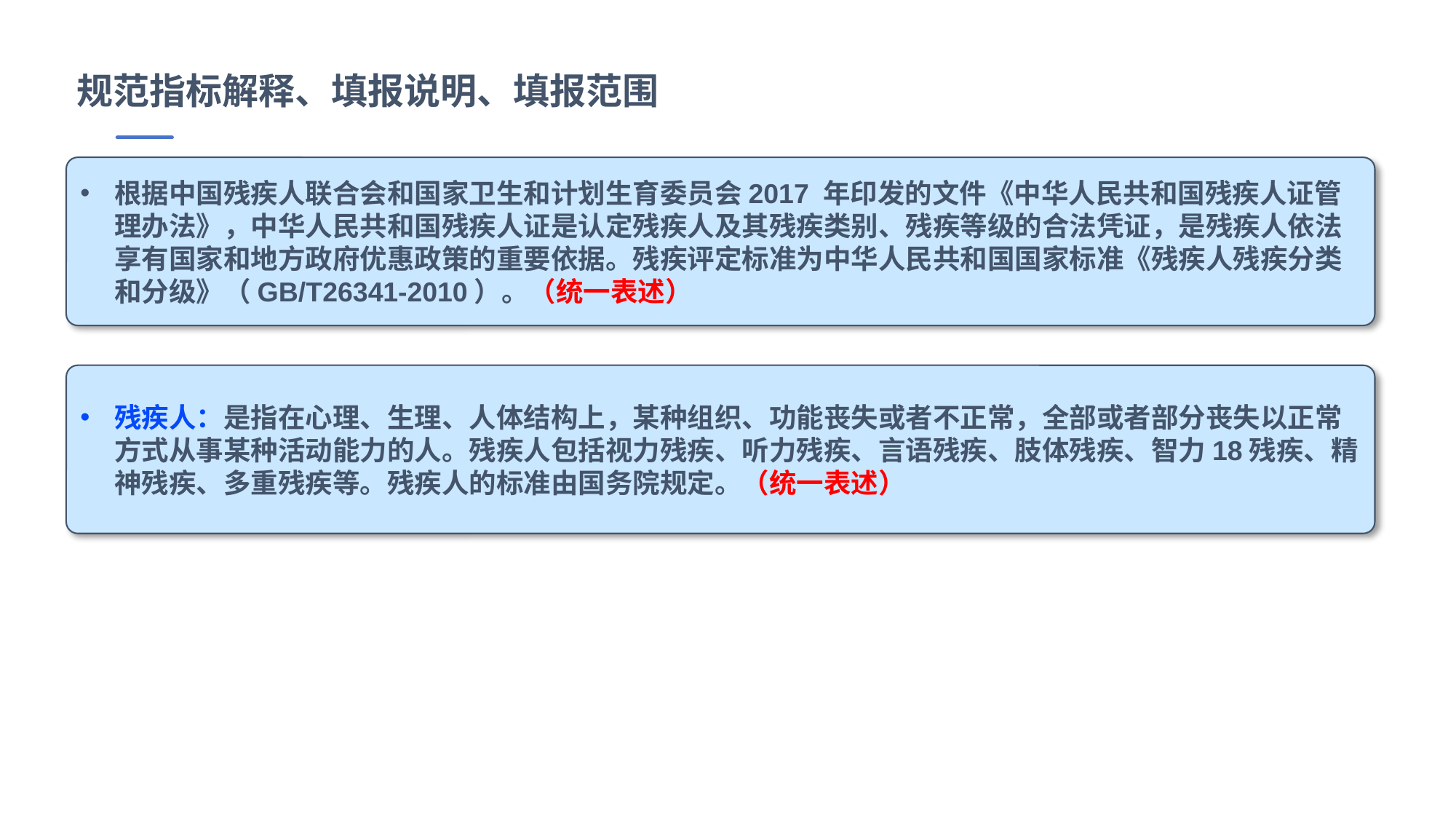

规范指标解释、填报说明、填报范围
根据中国残疾人联合会和国家卫生和计划生育委员会2017 年印发的文件《中华人民共和国残疾人证管理办法》，中华人民共和国残疾人证是认定残疾人及其残疾类别、残疾等级的合法凭证，是残疾人依法享有国家和地方政府优惠政策的重要依据。残疾评定标准为中华人民共和国国家标准《残疾人残疾分类和分级》（GB/T26341-2010）。（统一表述）
残疾人：是指在心理、生理、人体结构上，某种组织、功能丧失或者不正常，全部或者部分丧失以正常方式从事某种活动能力的人。残疾人包括视力残疾、听力残疾、言语残疾、肢体残疾、智力18残疾、精神残疾、多重残疾等。残疾人的标准由国务院规定。（统一表述）